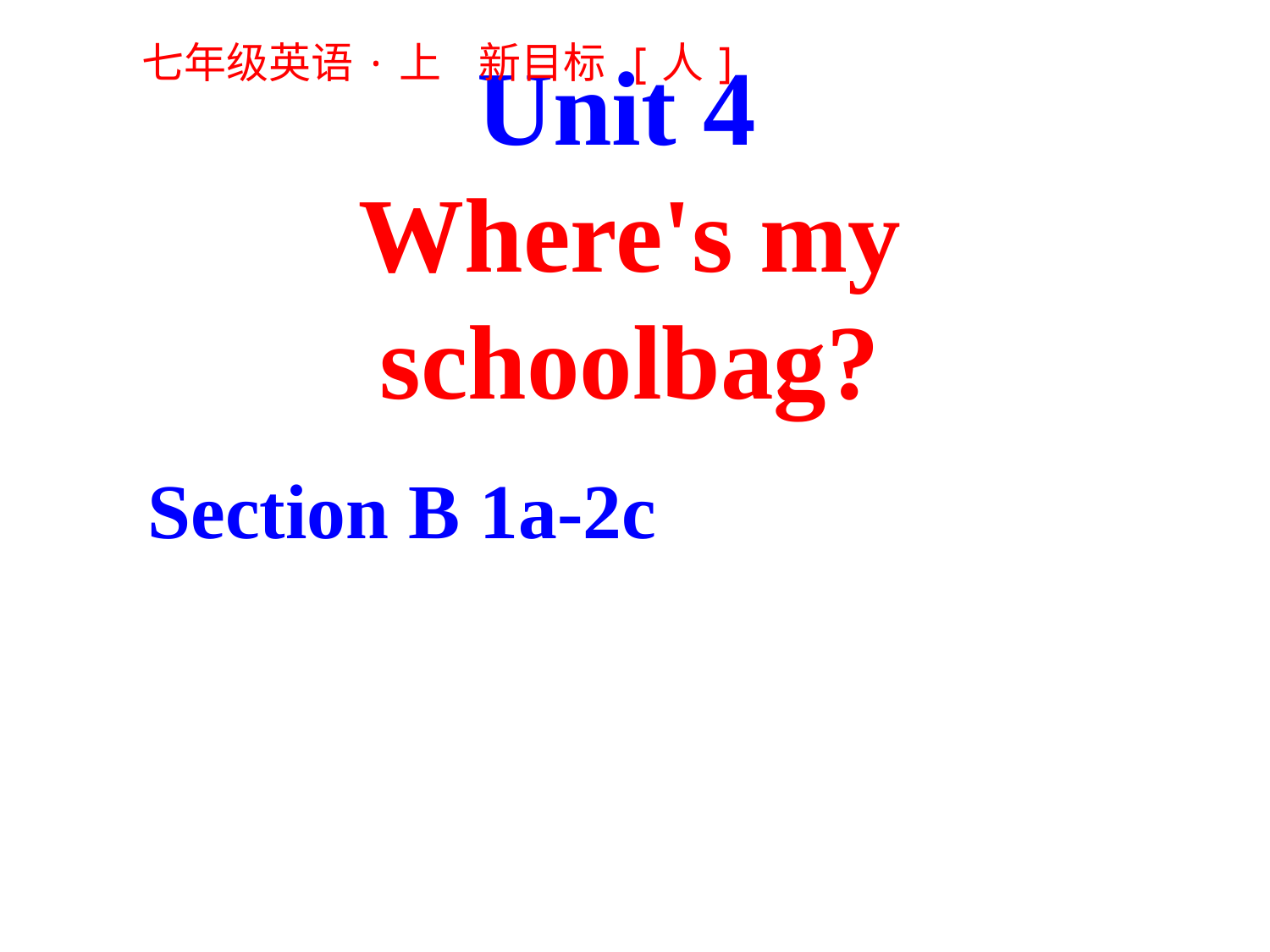

七年级英语·上    新目标 [人]
Unit 4
Where's my schoolbag?
Section B 1a-2c